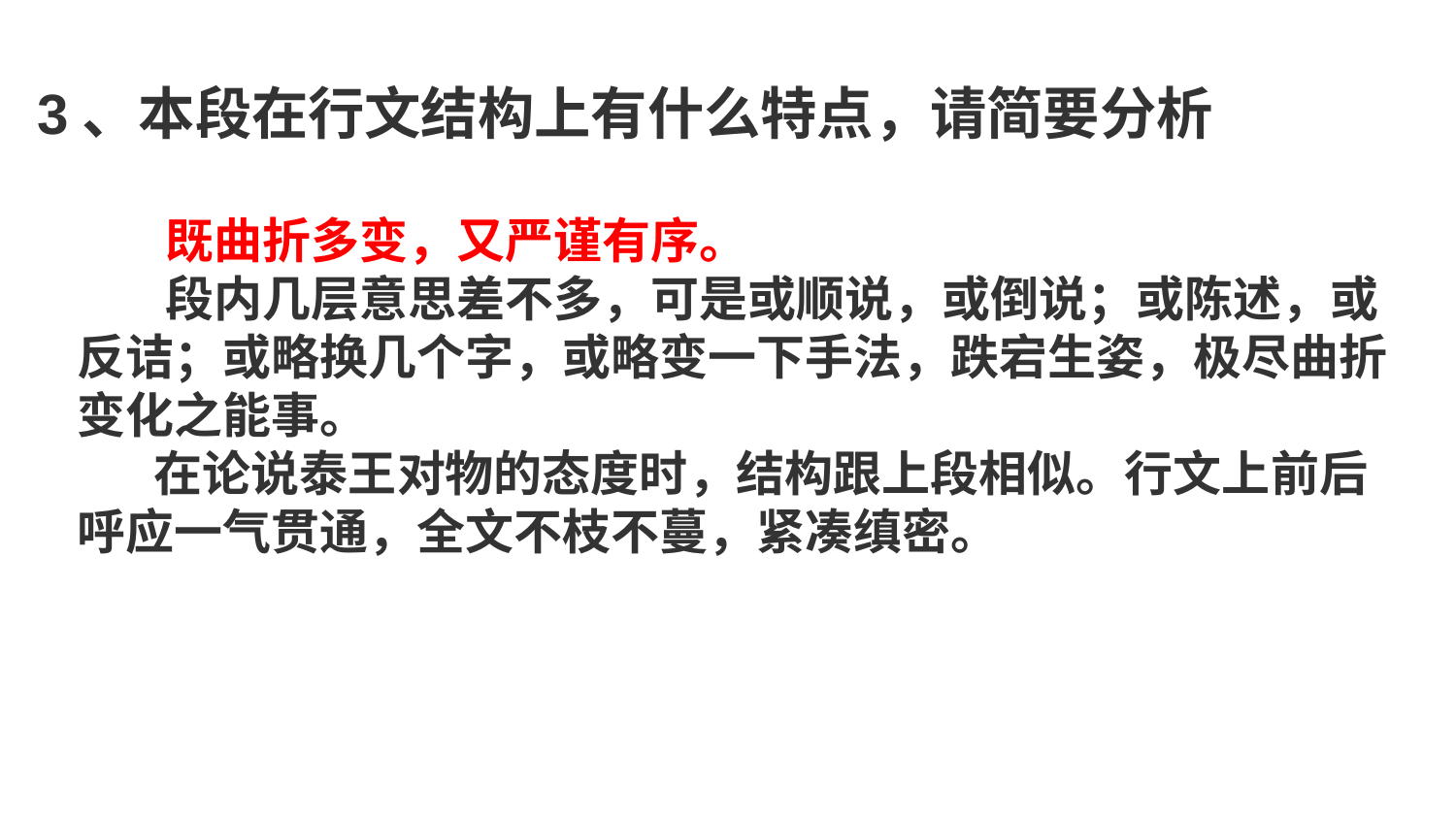

3、本段在行文结构上有什么特点，请简要分析
       既曲折多变，又严谨有序。
       段内几层意思差不多，可是或顺说，或倒说；或陈述，或反诘；或略换几个字，或略变一下手法，跌宕生姿，极尽曲折变化之能事。
      在论说泰王对物的态度时，结构跟上段相似。行文上前后呼应一气贯通，全文不枝不蔓，紧凑缜密。